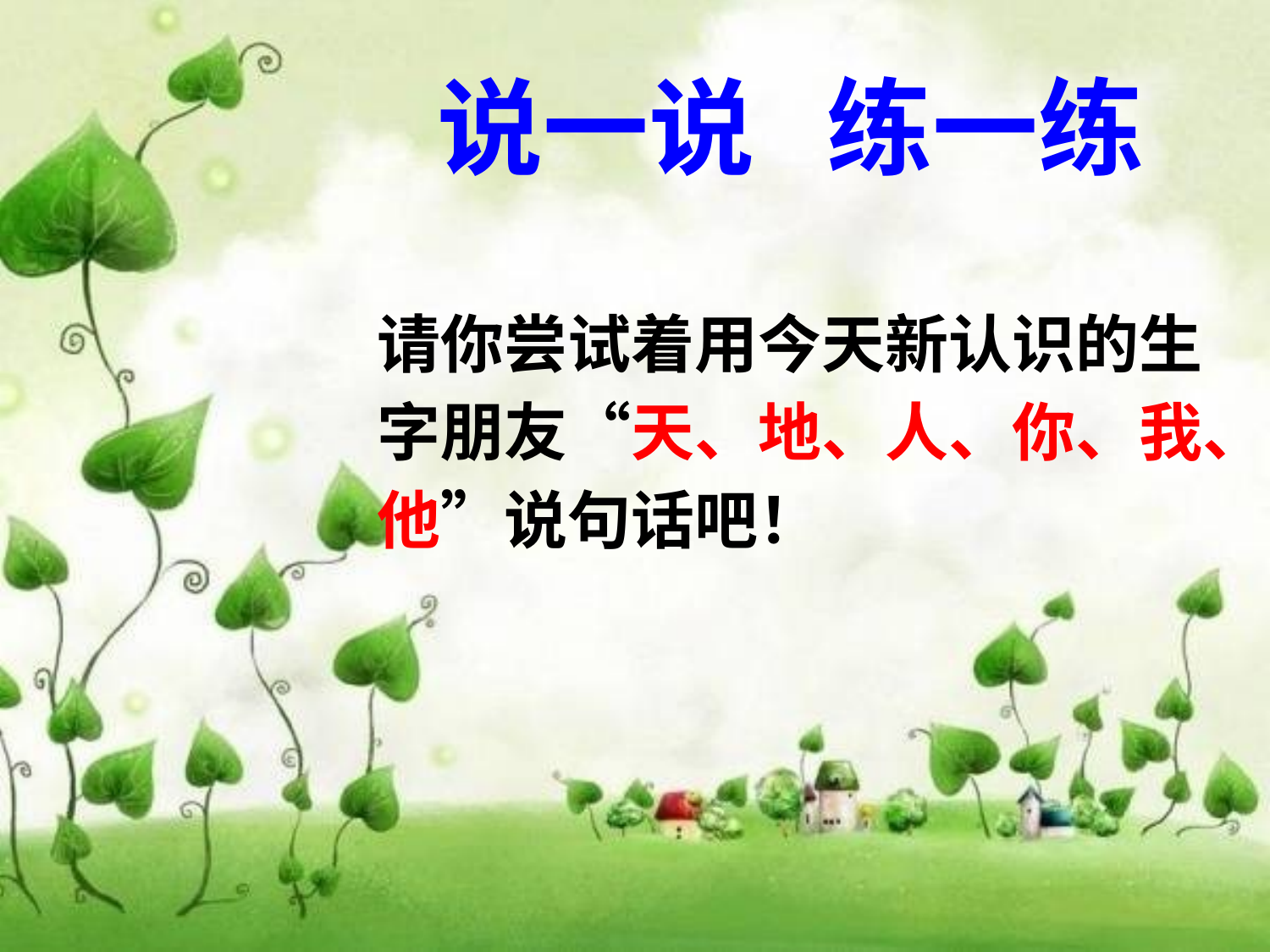

说一说   练一练
请你尝试着用今天新认识的生字朋友“天、地、人、你、我、他”说句话吧！